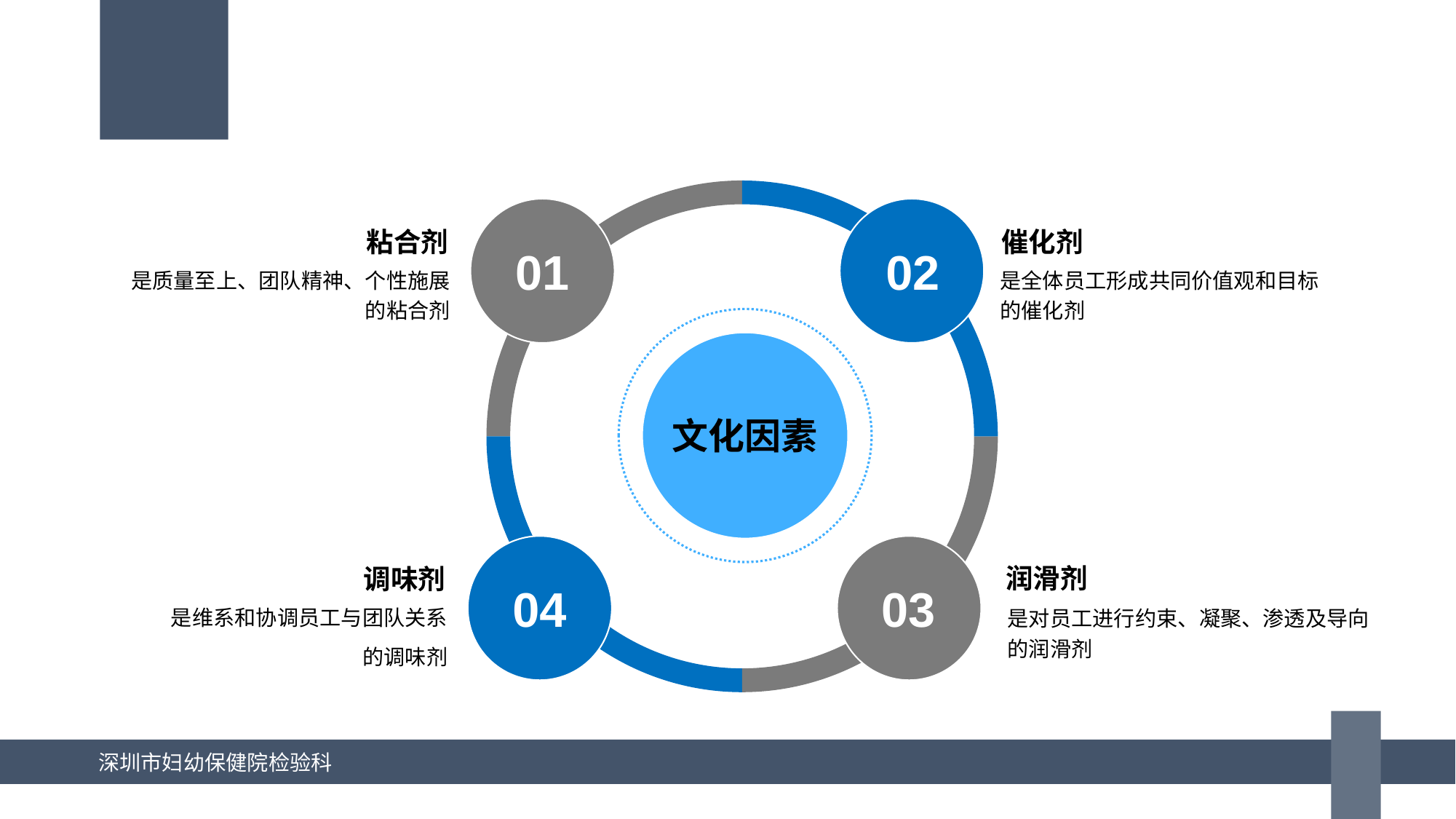

01
02

文化因素

04
03
粘合剂
催化剂
是质量至上、团队精神、个性施展的粘合剂
是全体员工形成共同价值观和目标的催化剂
润滑剂
调味剂
是维系和协调员工与团队关系
的调味剂
是对员工进行约束、凝聚、渗透及导向的润滑剂